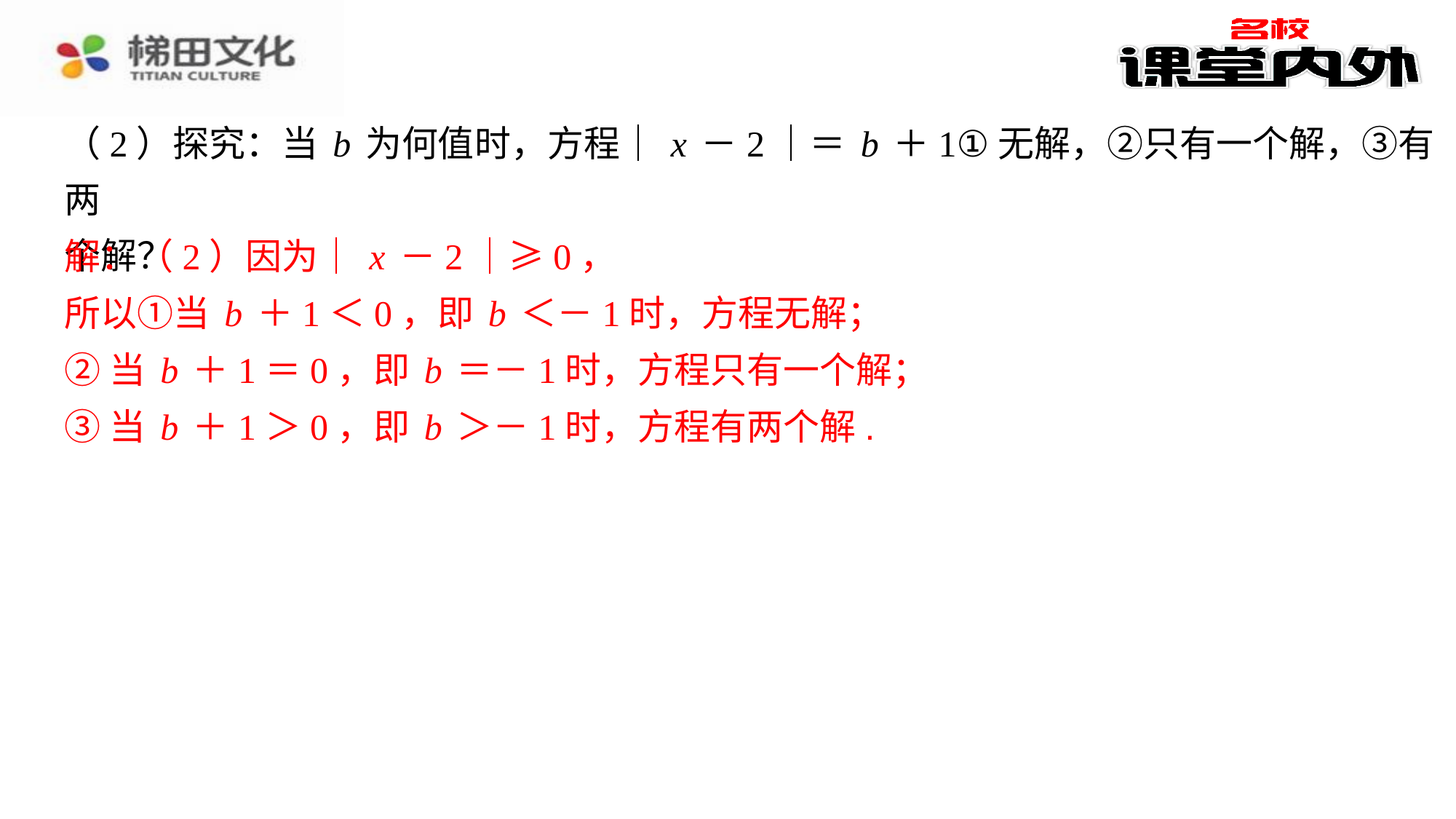

（2）探究：当b为何值时，方程｜x－2｜＝b＋1①无解，②只有一个解，③有两
个解？
解：（2）因为｜x－2｜≥0，
所以①当b＋1＜0，即b＜－1时，方程无解；
②当b＋1＝0，即b＝－1时，方程只有一个解；
③当b＋1＞0，即b＞－1时，方程有两个解.
解：（2）因为｜x－2｜≥0，
所以①当b＋1＜0，即b＜－1时，方程无解；
②当b＋1＝0，即b＝－1时，方程只有一个解；
③当b＋1＞0，即b＞－1时，方程有两个解.